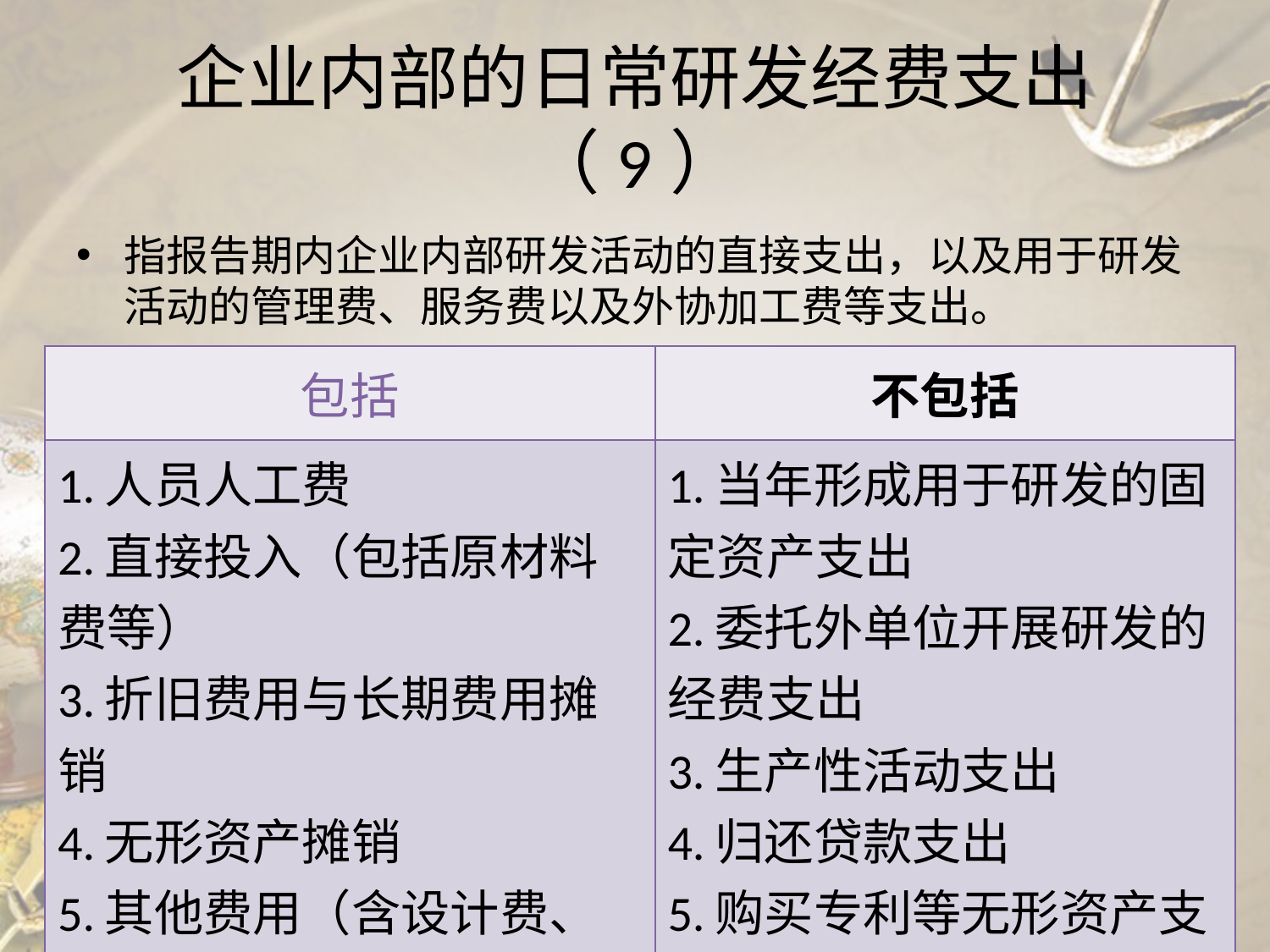

# 企业内部的日常研发经费支出（9）
指报告期内企业内部研发活动的直接支出，以及用于研发活动的管理费、服务费以及外协加工费等支出。

| 包括 | 不包括 |
| --- | --- |
| 1.人员人工费 2.直接投入（包括原材料费等） 3.折旧费用与长期费用摊销 4.无形资产摊销 5.其他费用（含设计费、装备调试费等） | 1.当年形成用于研发的固定资产支出 2.委托外单位开展研发的经费支出 3.生产性活动支出 4.归还贷款支出 5.购买专利等无形资产支出 |